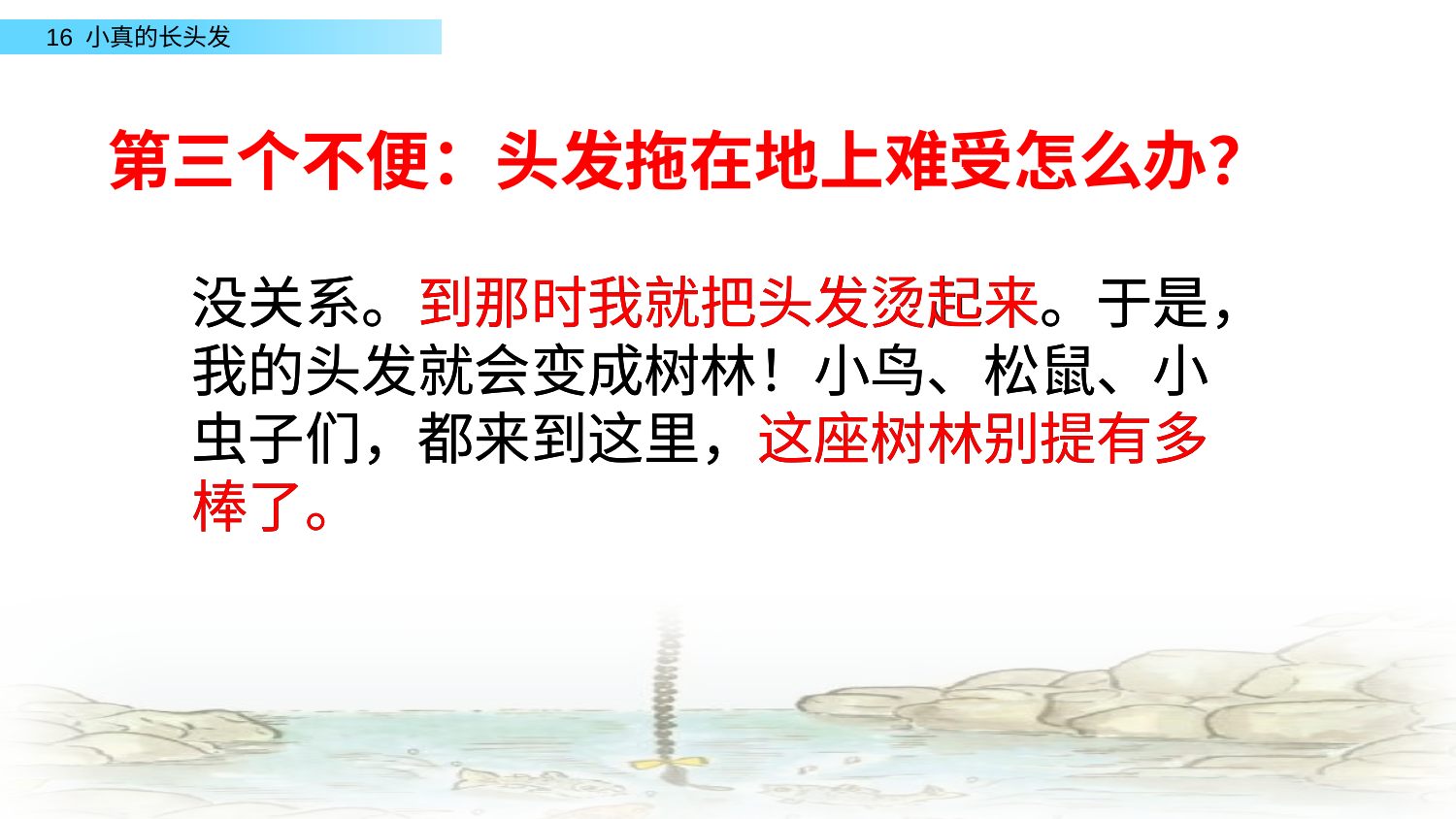

第三个不便：头发拖在地上难受怎么办？
没关系。到那时我就把头发烫起来。于是，我的头发就会变成树林！小鸟、松鼠、小虫子们，都来到这里，这座树林别提有多棒了。
没关系。到那时我就把头发烫起来。于是，我的头发就会变成树林！小鸟、松鼠、小虫子们，都来到这里，这座树林别提有多棒了。